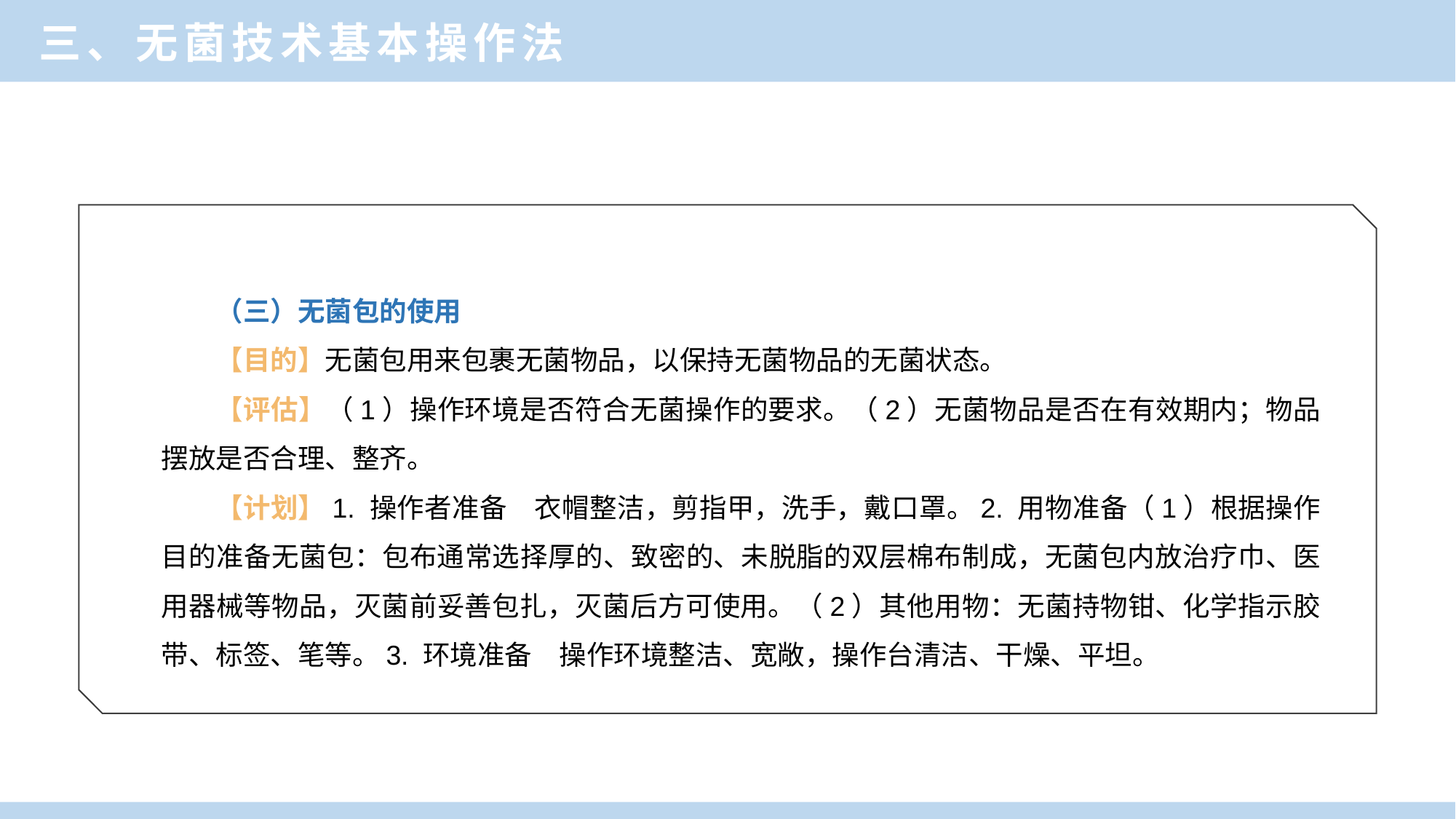

三、无菌技术基本操作法

（三）无菌包的使用
【目的】无菌包用来包裹无菌物品，以保持无菌物品的无菌状态。
【评估】（1）操作环境是否符合无菌操作的要求。（2）无菌物品是否在有效期内；物品摆放是否合理、整齐。
【计划】1. 操作者准备　衣帽整洁，剪指甲，洗手，戴口罩。2. 用物准备（1）根据操作目的准备无菌包：包布通常选择厚的、致密的、未脱脂的双层棉布制成，无菌包内放治疗巾、医用器械等物品，灭菌前妥善包扎，灭菌后方可使用。（2）其他用物：无菌持物钳、化学指示胶带、标签、笔等。3. 环境准备　操作环境整洁、宽敞，操作台清洁、干燥、平坦。